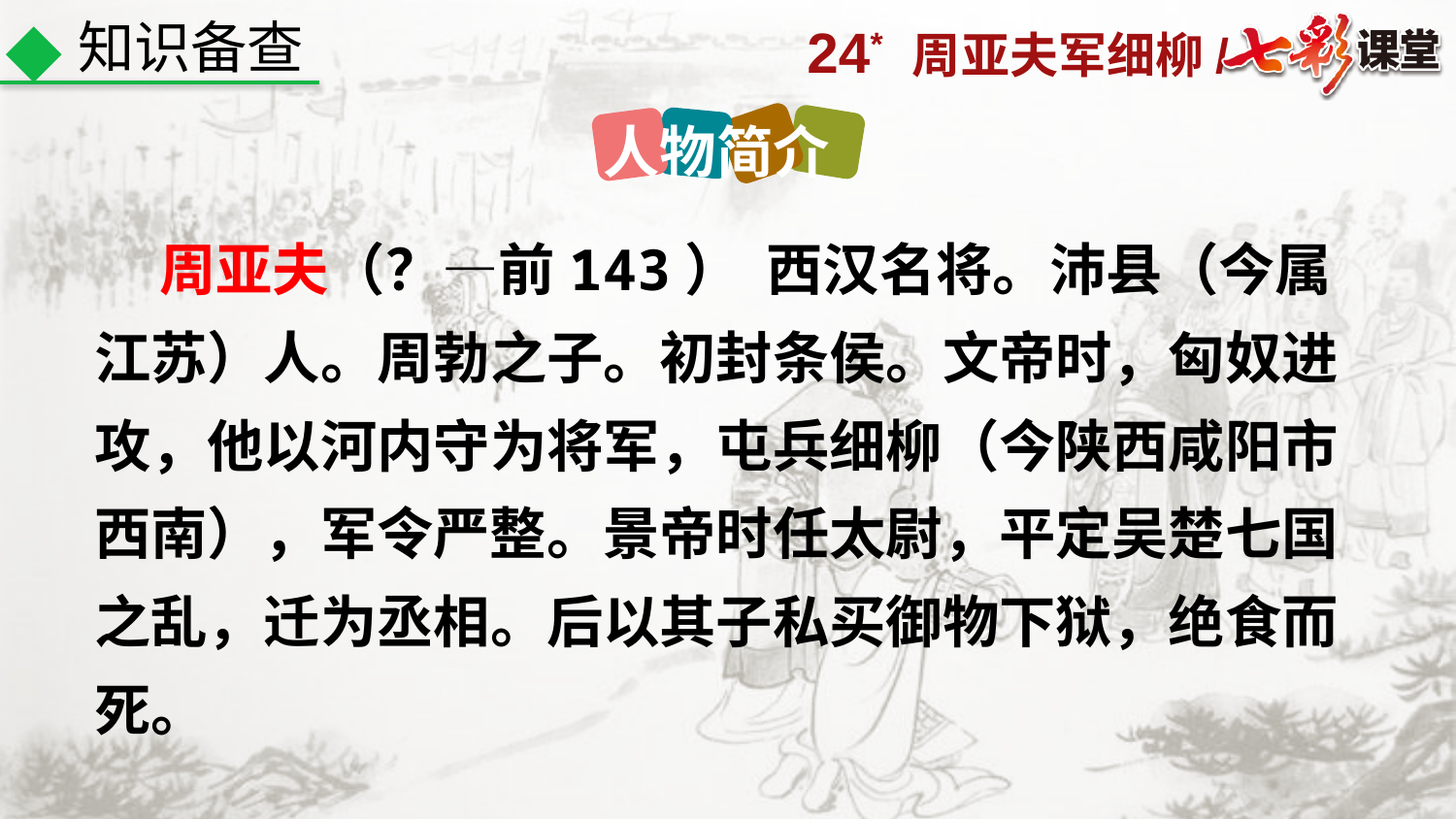

知识备查

人物简介

    周亚夫（？—前143）  西汉名将。沛县（今属江苏）人。周勃之子。初封条侯。文帝时，匈奴进攻，他以河内守为将军，屯兵细柳（今陕西咸阳市西南），军令严整。景帝时任太尉，平定吴楚七国之乱，迁为丞相。后以其子私买御物下狱，绝食而死。